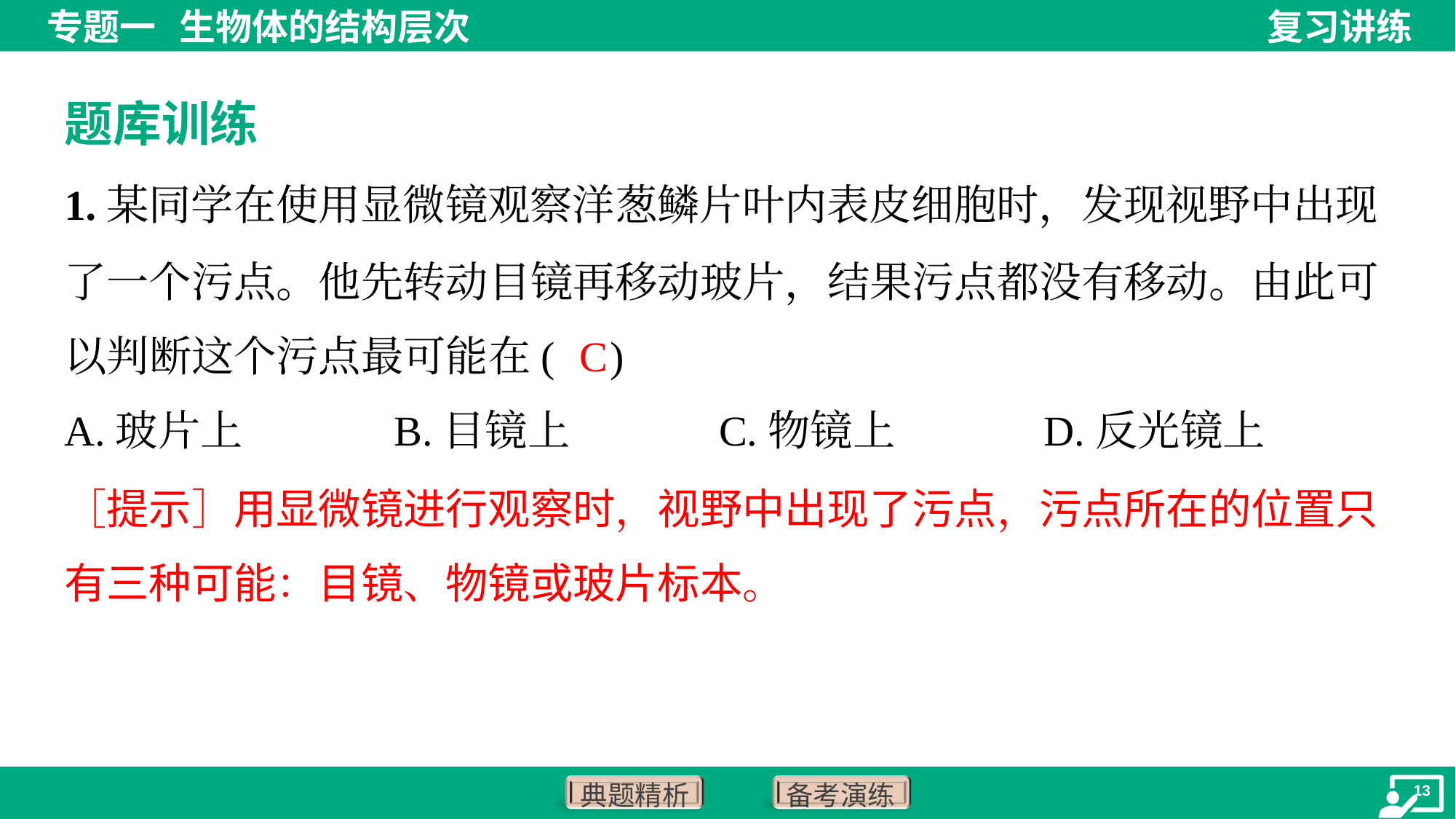

题库训练
1.某同学在使用显微镜观察洋葱鳞片叶内表皮细胞时，发现视野中出现
了一个污点。他先转动目镜再移动玻片，结果污点都没有移动。由此可
以判断这个污点最可能在(     )
C
A.玻片上	B.目镜上	C.物镜上	D.反光镜上
［提示］用显微镜进行观察时，视野中出现了污点，污点所在的位置只
有三种可能：目镜、物镜或玻片标本。